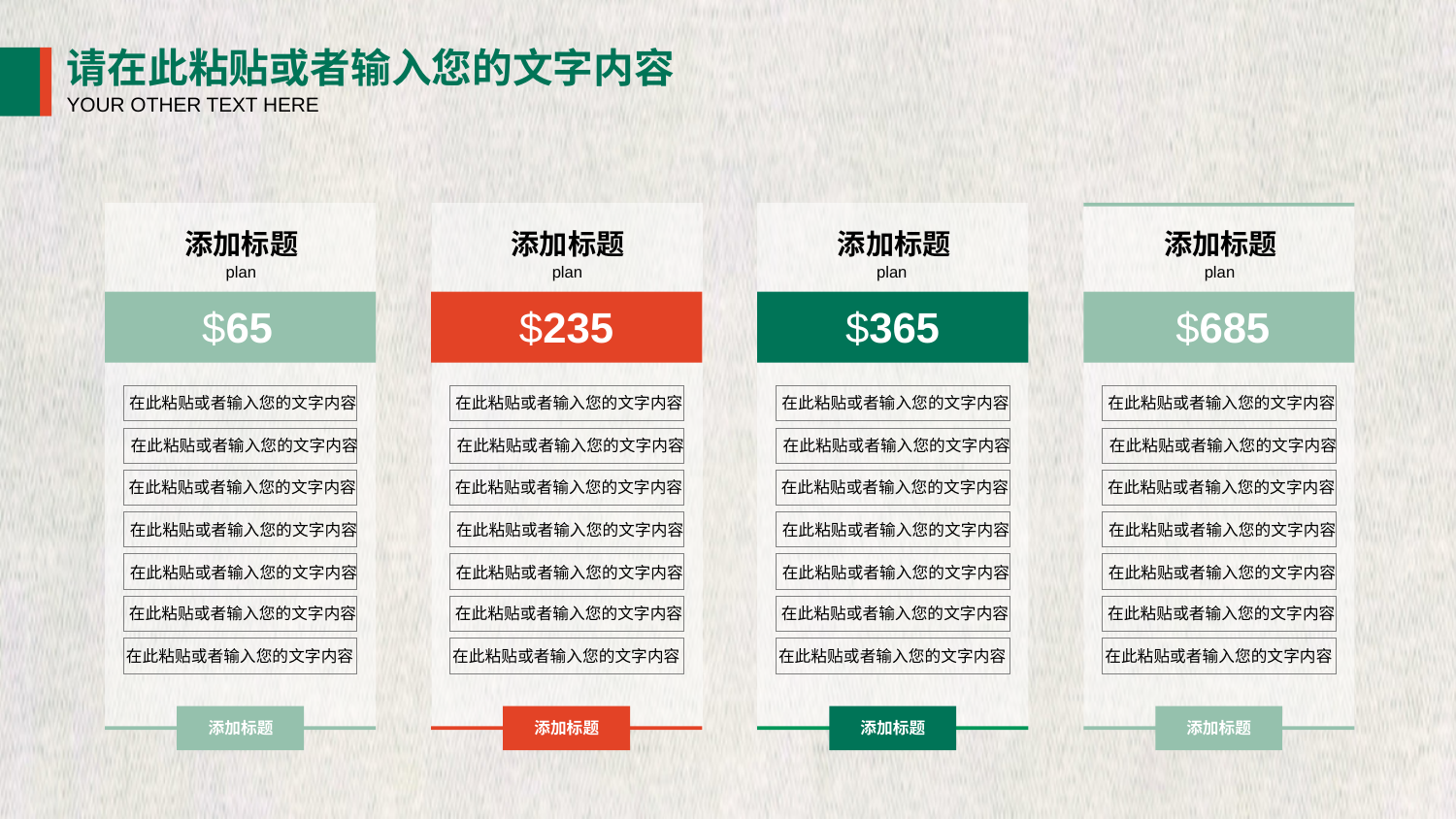

请在此粘贴或者输入您的文字内容

YOUR OTHER TEXT HERE

添加标题
添加标题
添加标题
添加标题
plan
plan
plan
plan

$65
$235
$365
$685

在此粘贴或者输入您的文字内容
在此粘贴或者输入您的文字内容
在此粘贴或者输入您的文字内容
在此粘贴或者输入您的文字内容

在此粘贴或者输入您的文字内容
在此粘贴或者输入您的文字内容
在此粘贴或者输入您的文字内容
在此粘贴或者输入您的文字内容

在此粘贴或者输入您的文字内容
在此粘贴或者输入您的文字内容
在此粘贴或者输入您的文字内容
在此粘贴或者输入您的文字内容

在此粘贴或者输入您的文字内容
在此粘贴或者输入您的文字内容
在此粘贴或者输入您的文字内容
在此粘贴或者输入您的文字内容

在此粘贴或者输入您的文字内容
在此粘贴或者输入您的文字内容
在此粘贴或者输入您的文字内容
在此粘贴或者输入您的文字内容

在此粘贴或者输入您的文字内容
在此粘贴或者输入您的文字内容
在此粘贴或者输入您的文字内容
在此粘贴或者输入您的文字内容

在此粘贴或者输入您的文字内容
在此粘贴或者输入您的文字内容
在此粘贴或者输入您的文字内容
在此粘贴或者输入您的文字内容

添加标题
添加标题
添加标题
添加标题